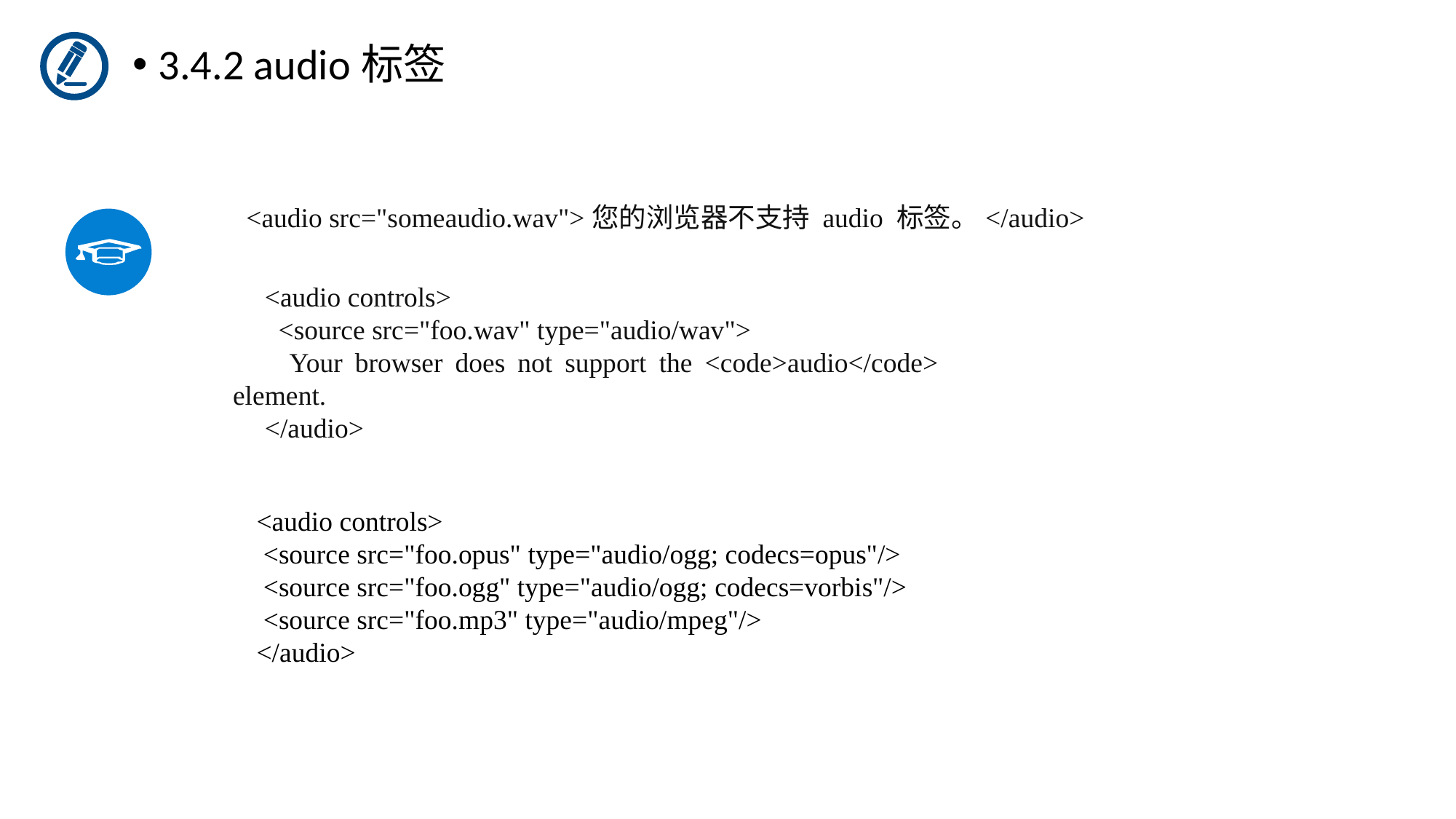

3.4.2 audio标签
<audio src="someaudio.wav">您的浏览器不支持 audio 标签。</audio>

<audio controls>
  <source src="foo.wav" type="audio/wav">
  Your browser does not support the <code>audio</code> element.
</audio>
<audio controls>
 <source src="foo.opus" type="audio/ogg; codecs=opus"/>
 <source src="foo.ogg" type="audio/ogg; codecs=vorbis"/>
 <source src="foo.mp3" type="audio/mpeg"/>
</audio>